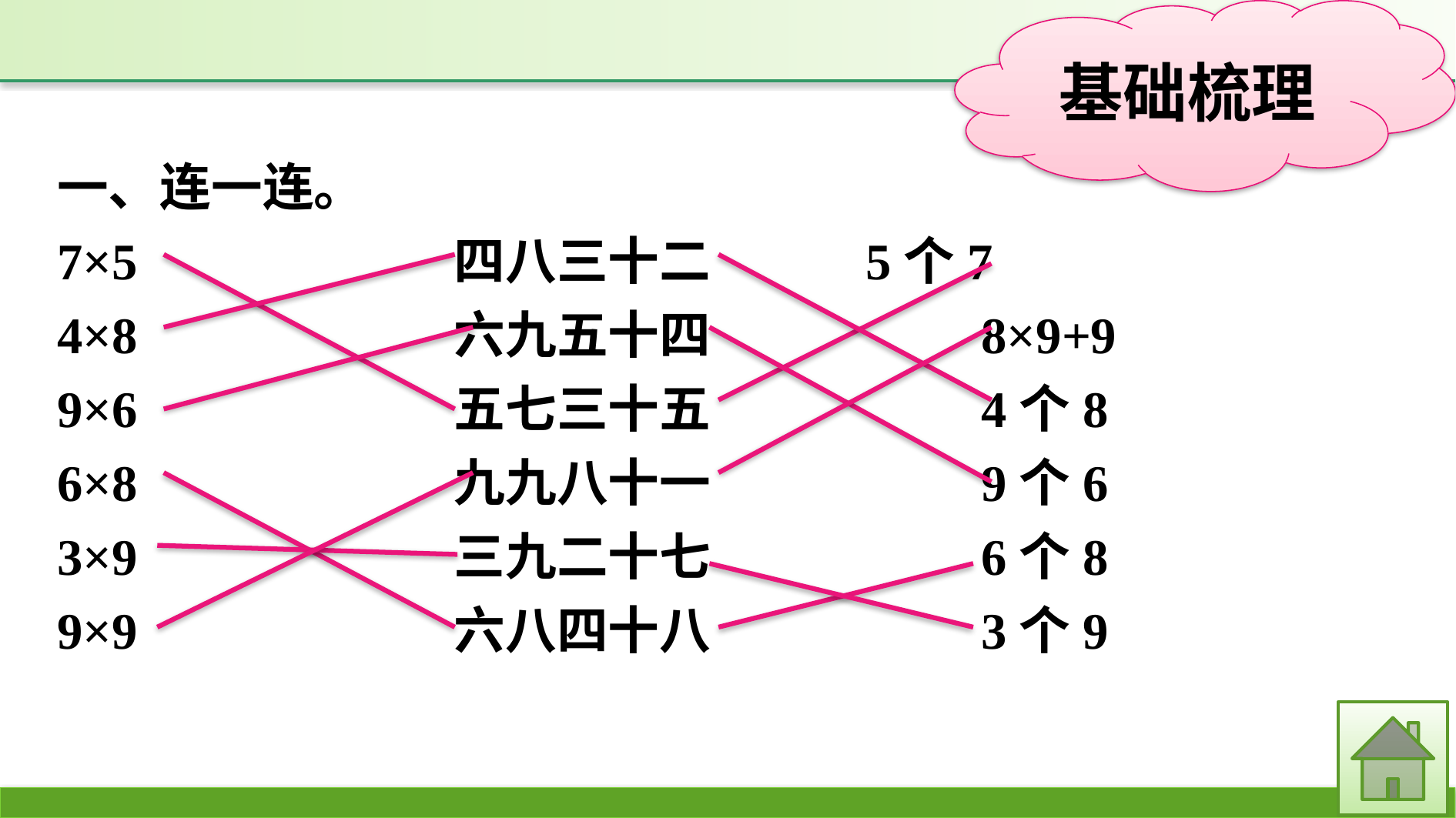

一、连一连。
7×5　　		四八三十二　　　	5个7
4×8			六九五十四			8×9+9
9×6			五七三十五			4个8
6×8			九九八十一			9个6
3×9			三九二十七			6个8
9×9			六八四十八			3个9